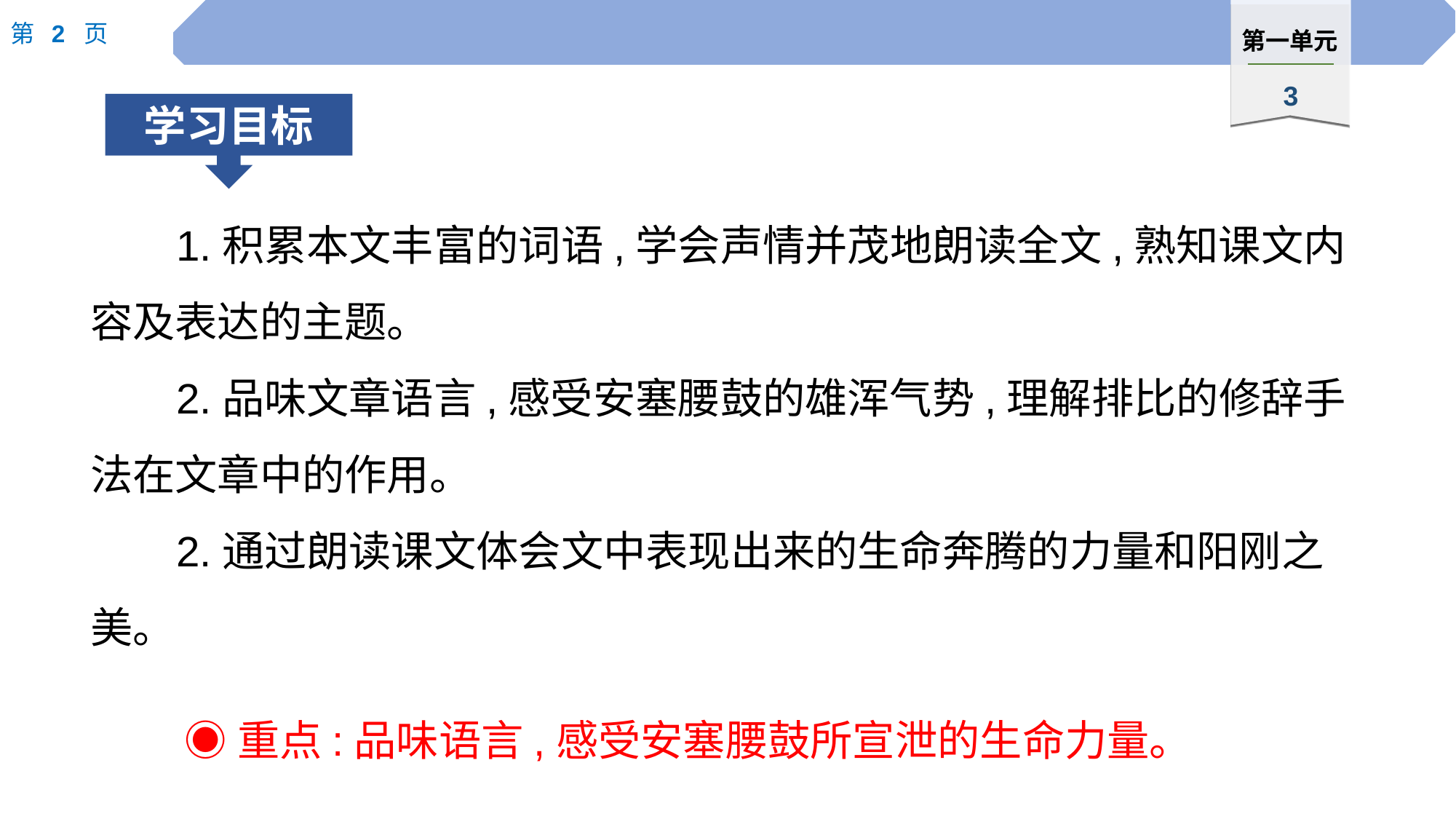

1.积累本文丰富的词语,学会声情并茂地朗读全文,熟知课文内容及表达的主题。
2.品味文章语言,感受安塞腰鼓的雄浑气势,理解排比的修辞手法在文章中的作用。
2.通过朗读课文体会文中表现出来的生命奔腾的力量和阳刚之美。
◉重点:品味语言,感受安塞腰鼓所宣泄的生命力量。